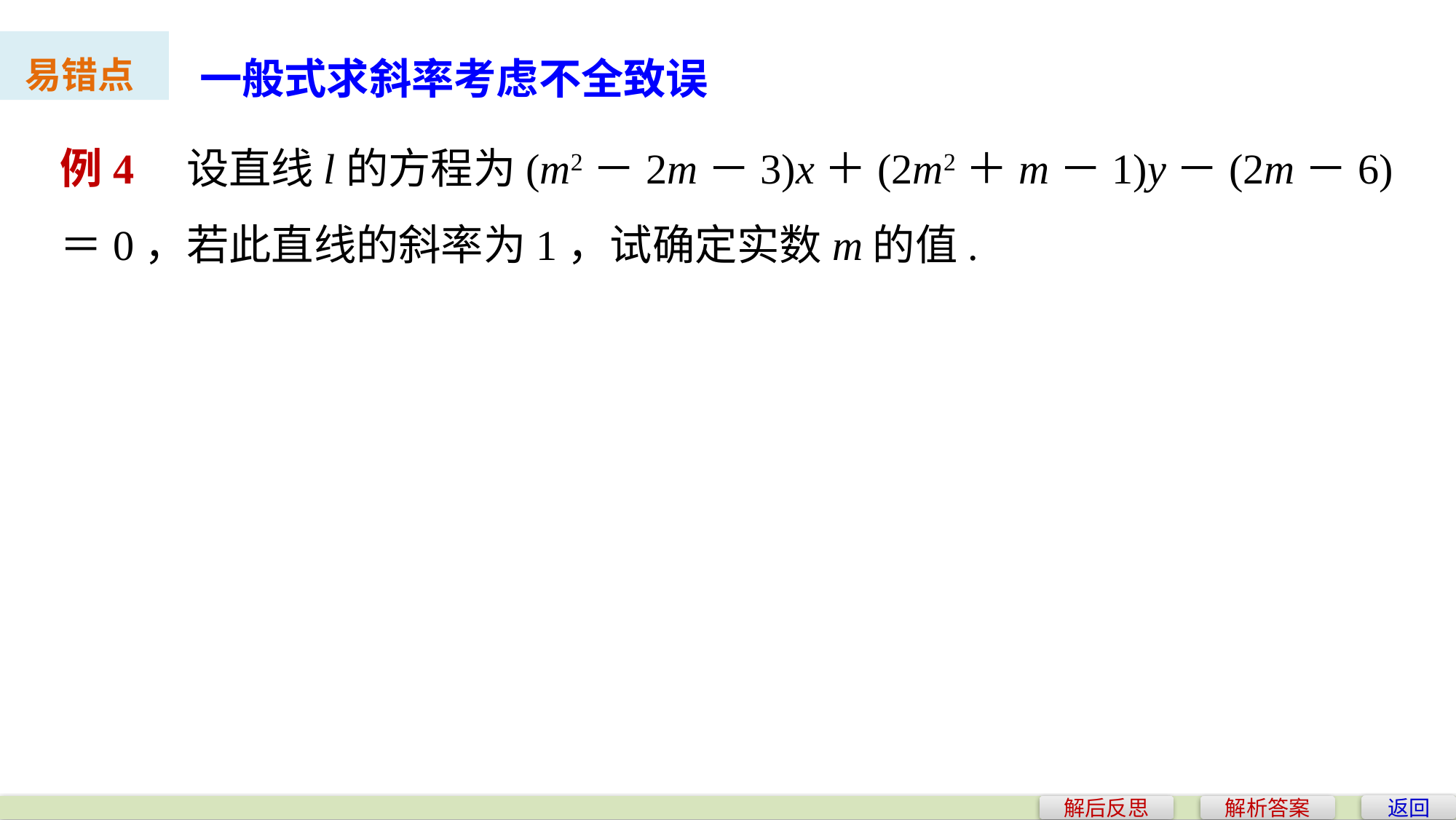

一般式求斜率考虑不全致误

易错点
例4　设直线l的方程为(m2－2m－3)x＋(2m2＋m－1)y－(2m－6)＝0，若此直线的斜率为1，试确定实数m的值.
返回
解后反思
解析答案